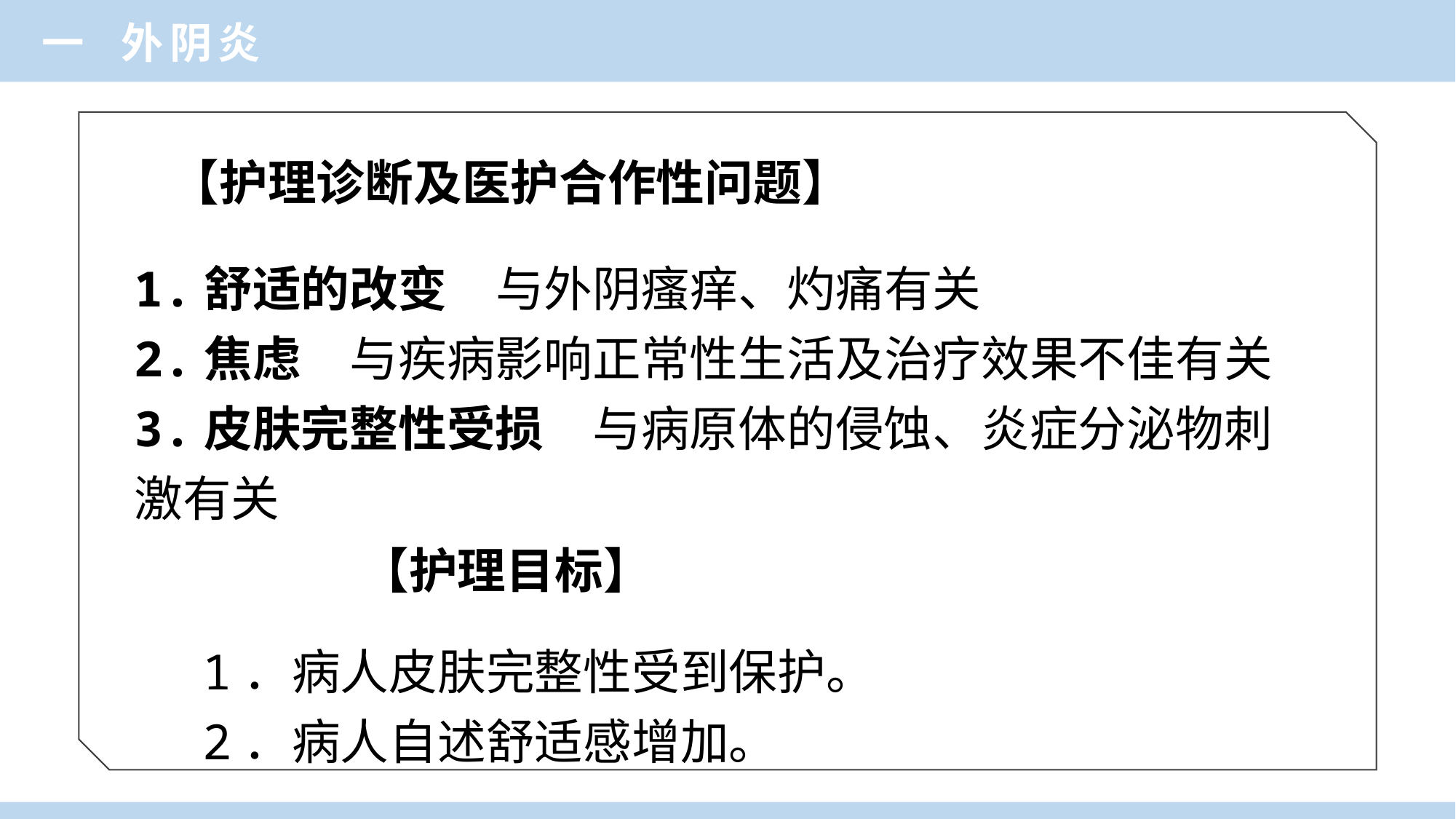

一  外阴炎

【护理诊断及医护合作性问题】
1.舒适的改变　与外阴瘙痒、灼痛有关
2.焦虑　与疾病影响正常性生活及治疗效果不佳有关
3.皮肤完整性受损　与病原体的侵蚀、炎症分泌物刺激有关
【护理目标】
1．病人皮肤完整性受到保护。
2．病人自述舒适感增加。